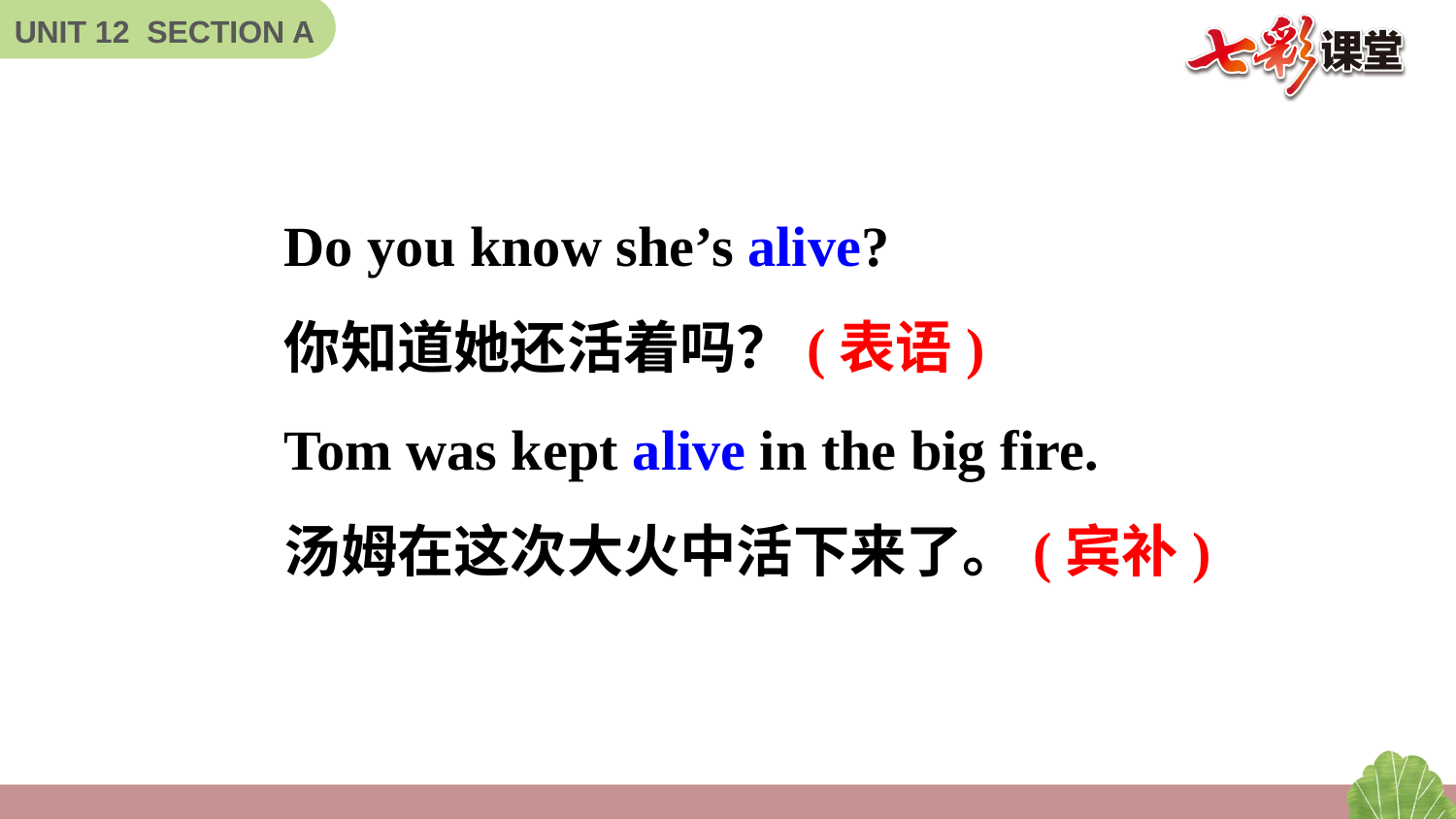

Do you know she’s alive?
你知道她还活着吗？(表语)
Tom was kept alive in the big fire.
汤姆在这次大火中活下来了。(宾补)